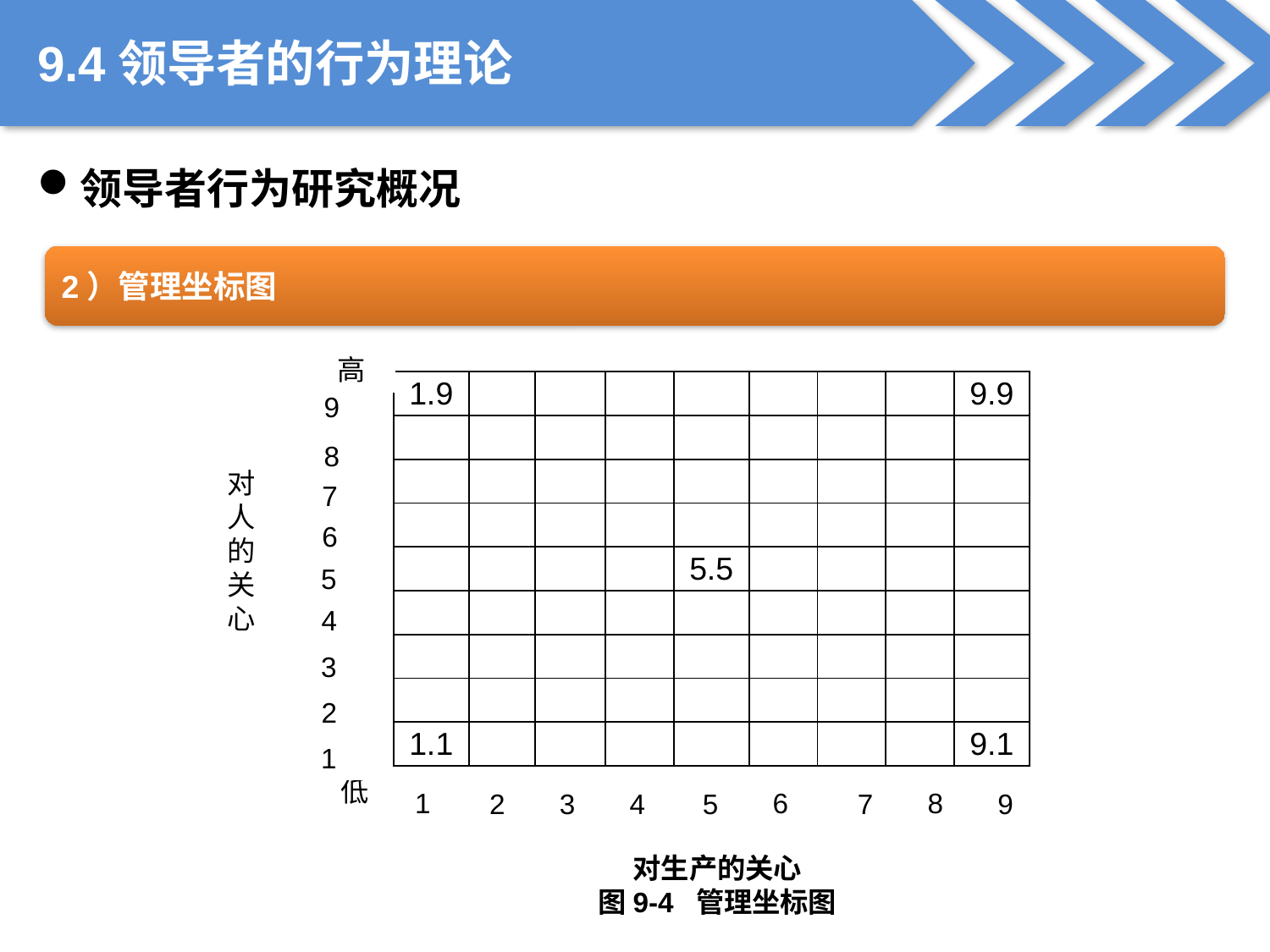

9.4领导者的行为理论
领导者行为研究概况
2）管理坐标图
高
9
8
对
人
的
关
心
7
6
5
4
3
2
1
低
1
6
8
2
3
4
5
7
9
| 1.9 |  |  |  |  |  |  |  | 9.9 |
| --- | --- | --- | --- | --- | --- | --- | --- | --- |
|  |  |  |  |  |  |  |  |  |
|  |  |  |  |  |  |  |  |  |
|  |  |  |  |  |  |  |  |  |
|  |  |  |  | 5.5 |  |  |  |  |
|  |  |  |  |  |  |  |  |  |
|  |  |  |  |  |  |  |  |  |
|  |  |  |  |  |  |  |  |  |
| 1.1 |  |  |  |  |  |  |  | 9.1 |
对生产的关心
图9-4  管理坐标图